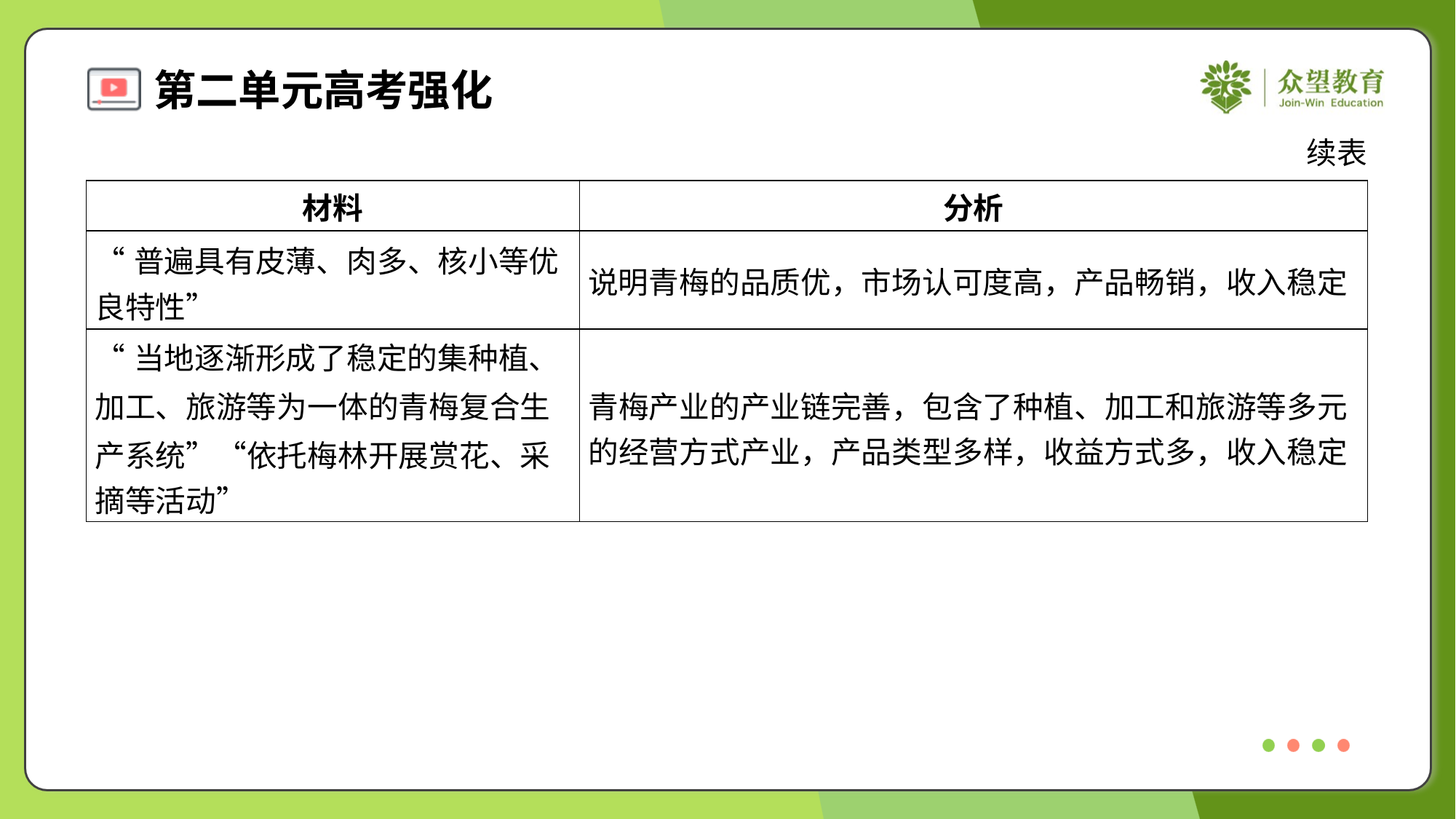

续表
| 材料 | 分析 |
| --- | --- |
| “普遍具有皮薄、肉多、核小等优 良特性” | 说明青梅的品质优，市场认可度高，产品畅销，收入稳定 |
| “当地逐渐形成了稳定的集种植、 加工、旅游等为一体的青梅复合生 产系统”“依托梅林开展赏花、采 摘等活动” | 青梅产业的产业链完善，包含了种植、加工和旅游等多元 的经营方式产业，产品类型多样，收益方式多，收入稳定 |